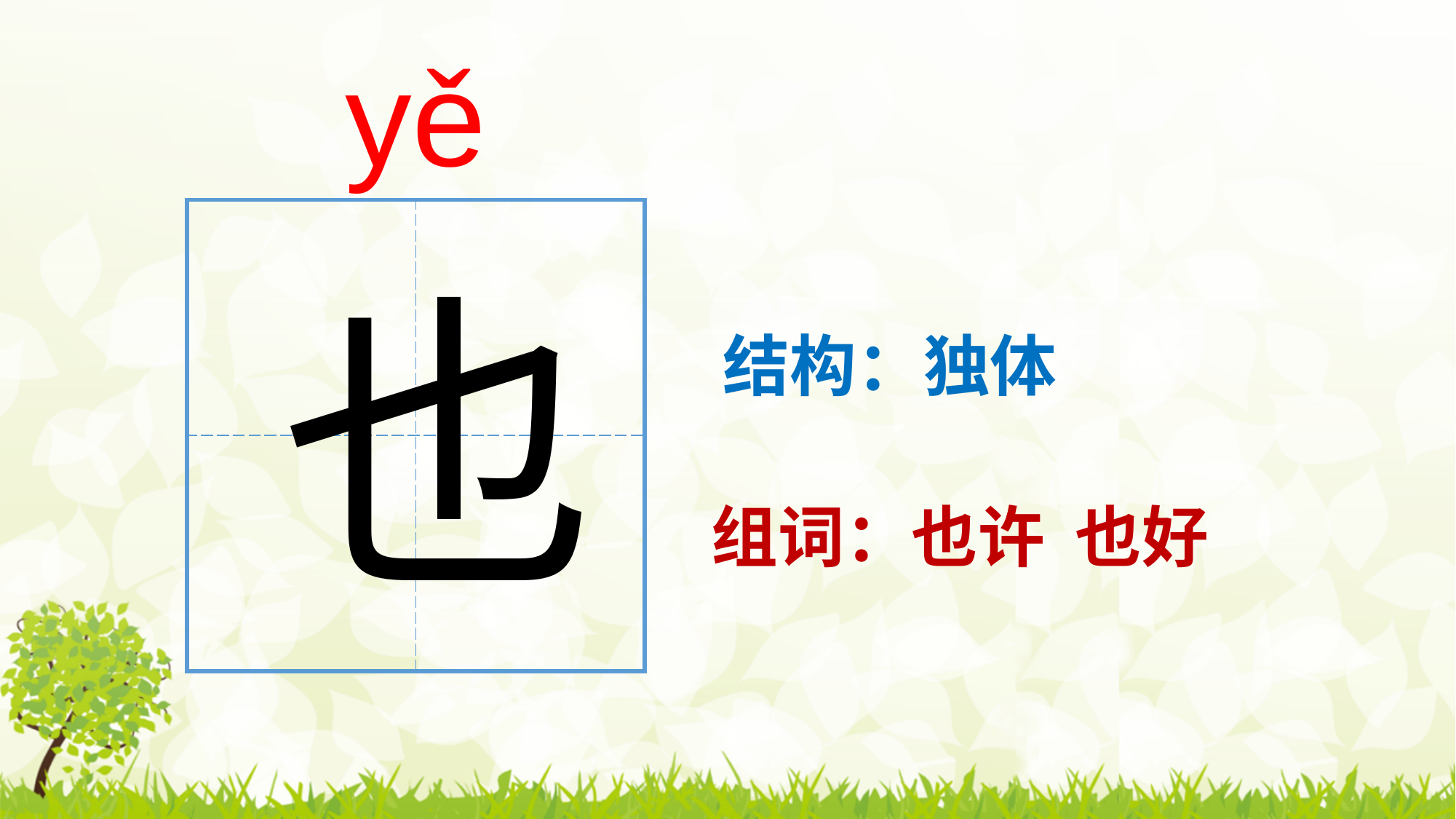

yě
|  |  |
| --- | --- |
|  |  |
也
结构：独体

组词：也许  也好